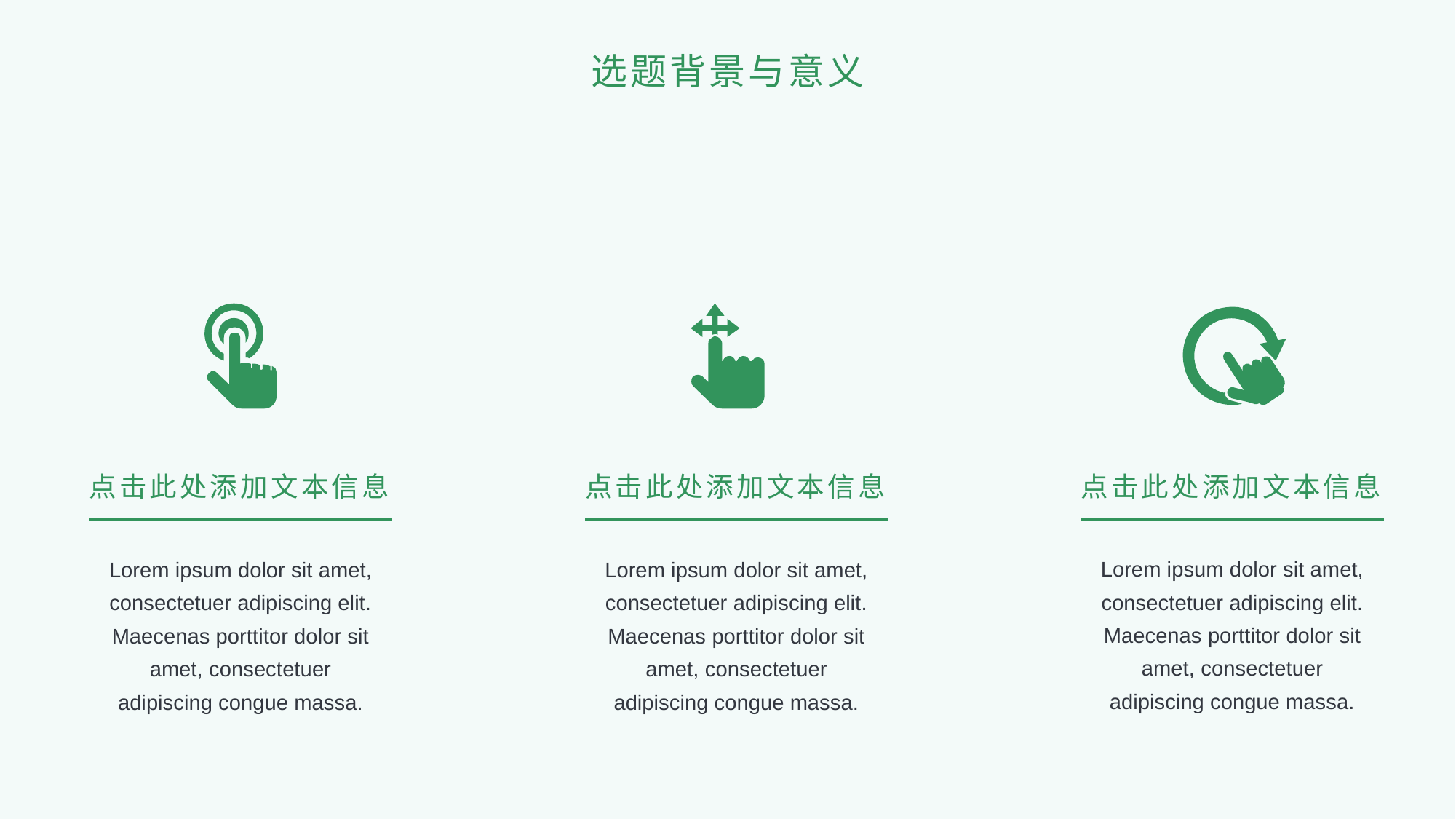

选题背景与意义

点击此处添加文本信息
点击此处添加文本信息
点击此处添加文本信息
Lorem ipsum dolor sit amet, consectetuer adipiscing elit. Maecenas porttitor dolor sit amet, consectetuer adipiscing congue massa.
Lorem ipsum dolor sit amet, consectetuer adipiscing elit. Maecenas porttitor dolor sit amet, consectetuer adipiscing congue massa.
Lorem ipsum dolor sit amet, consectetuer adipiscing elit. Maecenas porttitor dolor sit amet, consectetuer adipiscing congue massa.